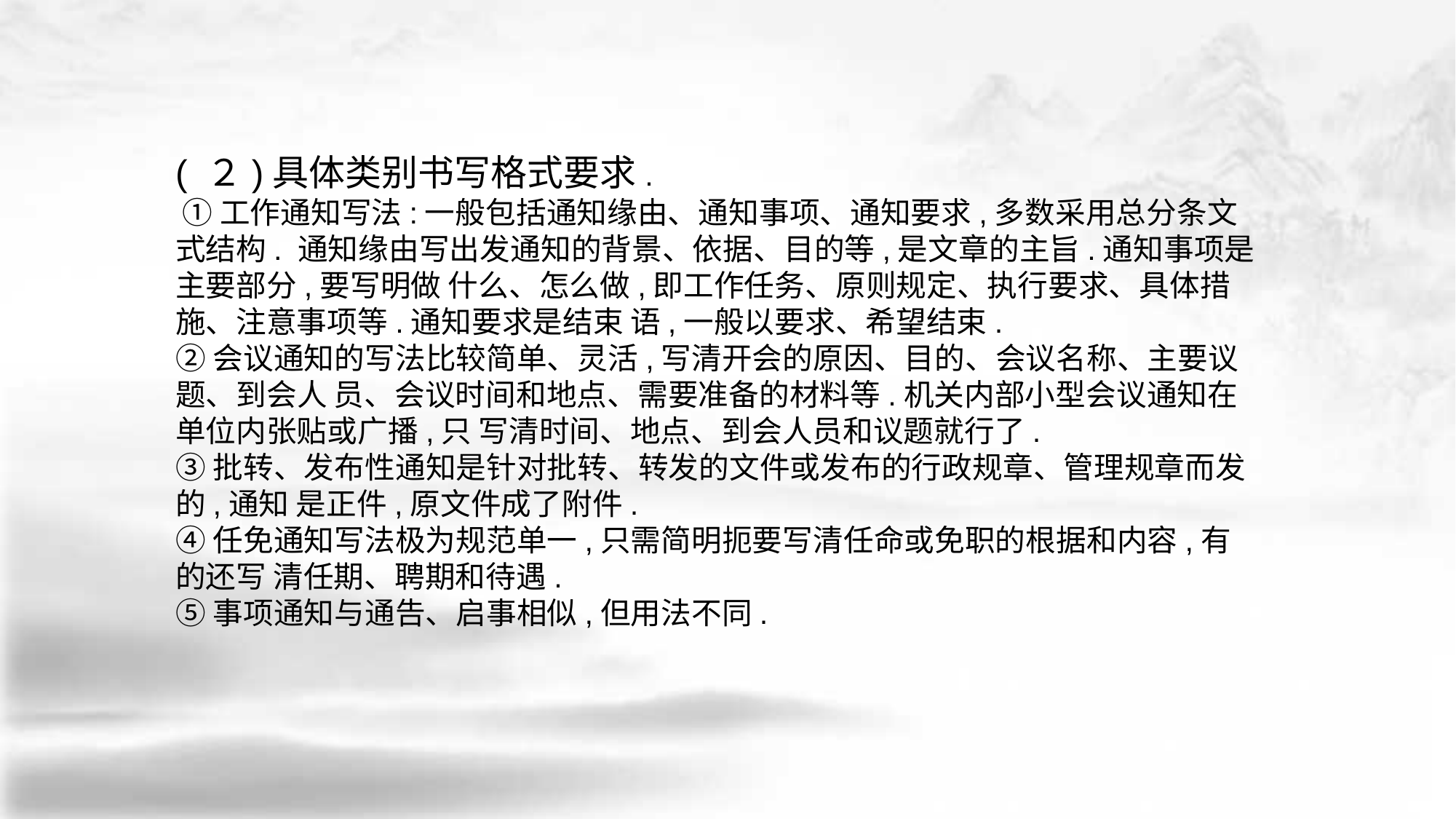

( ２)具体类别书写格式要求.
 ①工作通知写法:一般包括通知缘由、通知事项、通知要求,多数采用总分条文式结构. 通知缘由写出发通知的背景、依据、目的等,是文章的主旨.通知事项是主要部分,要写明做 什么、怎么做,即工作任务、原则规定、执行要求、具体措施、注意事项等.通知要求是结束 语,一般以要求、希望结束.
②会议通知的写法比较简单、灵活,写清开会的原因、目的、会议名称、主要议题、到会人 员、会议时间和地点、需要准备的材料等.机关内部小型会议通知在单位内张贴或广播,只 写清时间、地点、到会人员和议题就行了.
③批转、发布性通知是针对批转、转发的文件或发布的行政规章、管理规章而发的,通知 是正件,原文件成了附件.
④任免通知写法极为规范单一,只需简明扼要写清任命或免职的根据和内容,有的还写 清任期、聘期和待遇.
⑤事项通知与通告、启事相似,但用法不同.